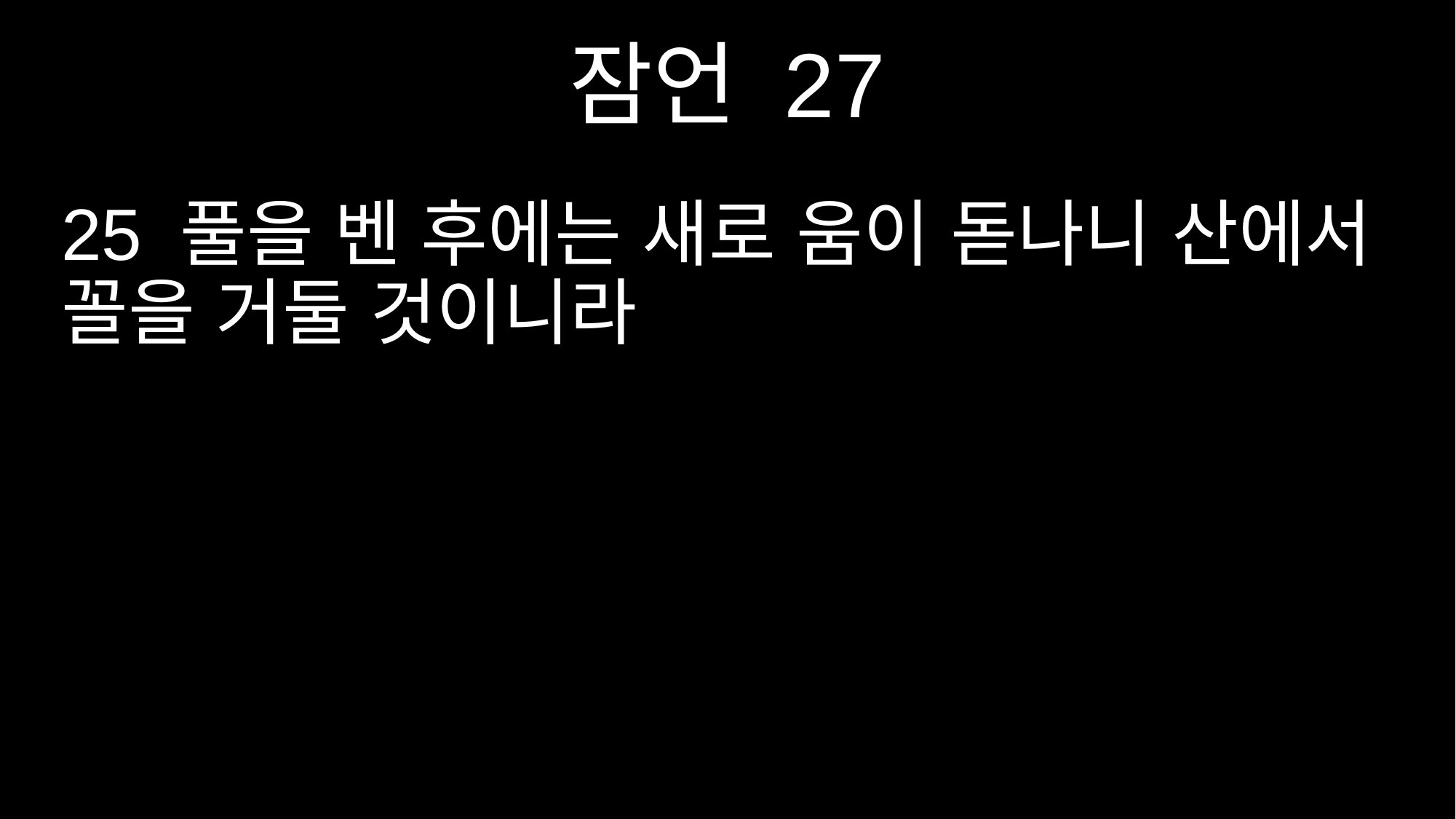

잠언 27
25 풀을 벤 후에는 새로 움이 돋나니 산에서 꼴을 거둘 것이니라